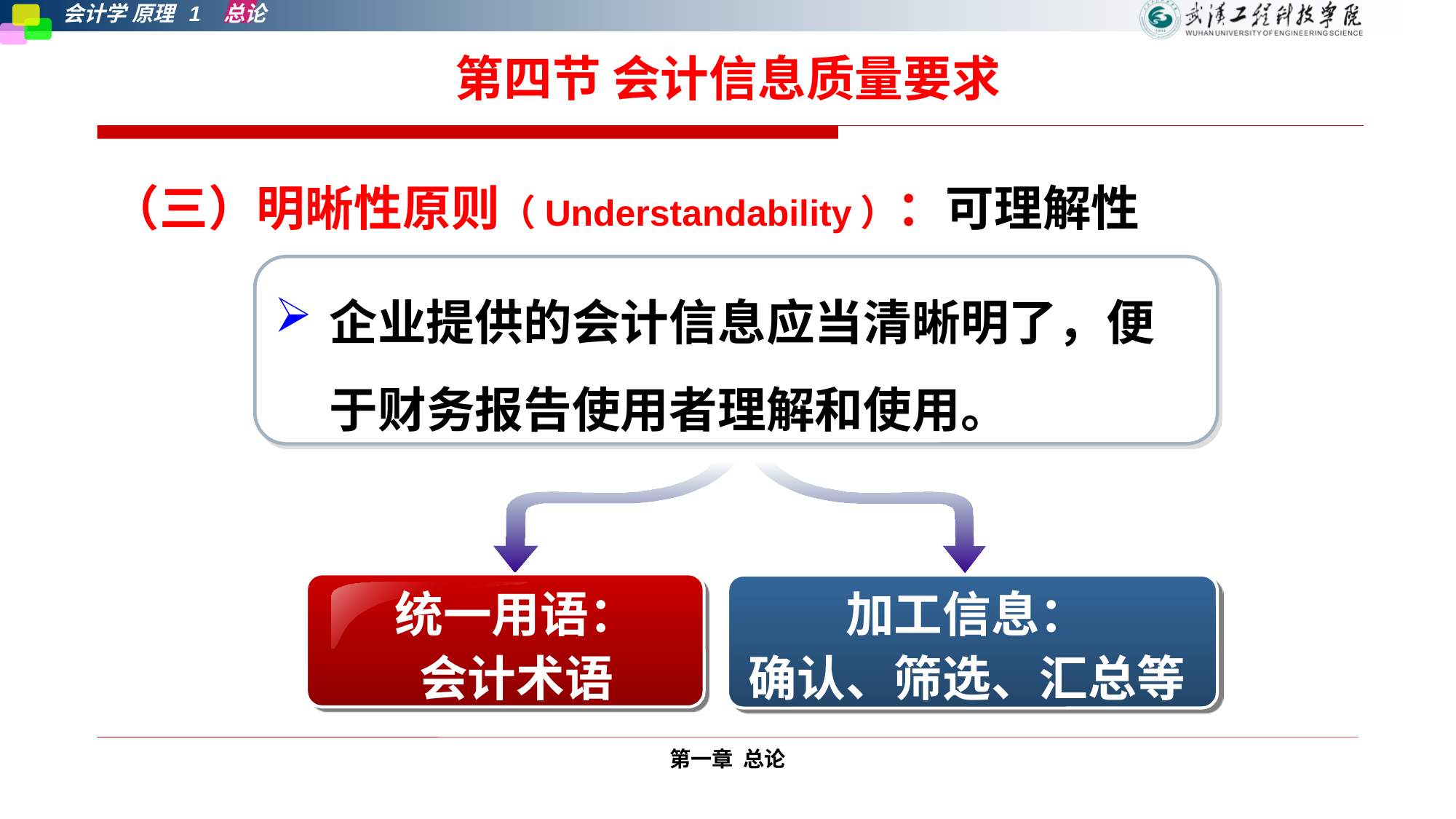

# 第四节 会计信息质量要求
（三）明晰性原则（Understandability）：可理解性
企业提供的会计信息应当清晰明了，便于财务报告使用者理解和使用。

统一用语：
会计术语
加工信息：
确认、筛选、汇总等

第一章  总论